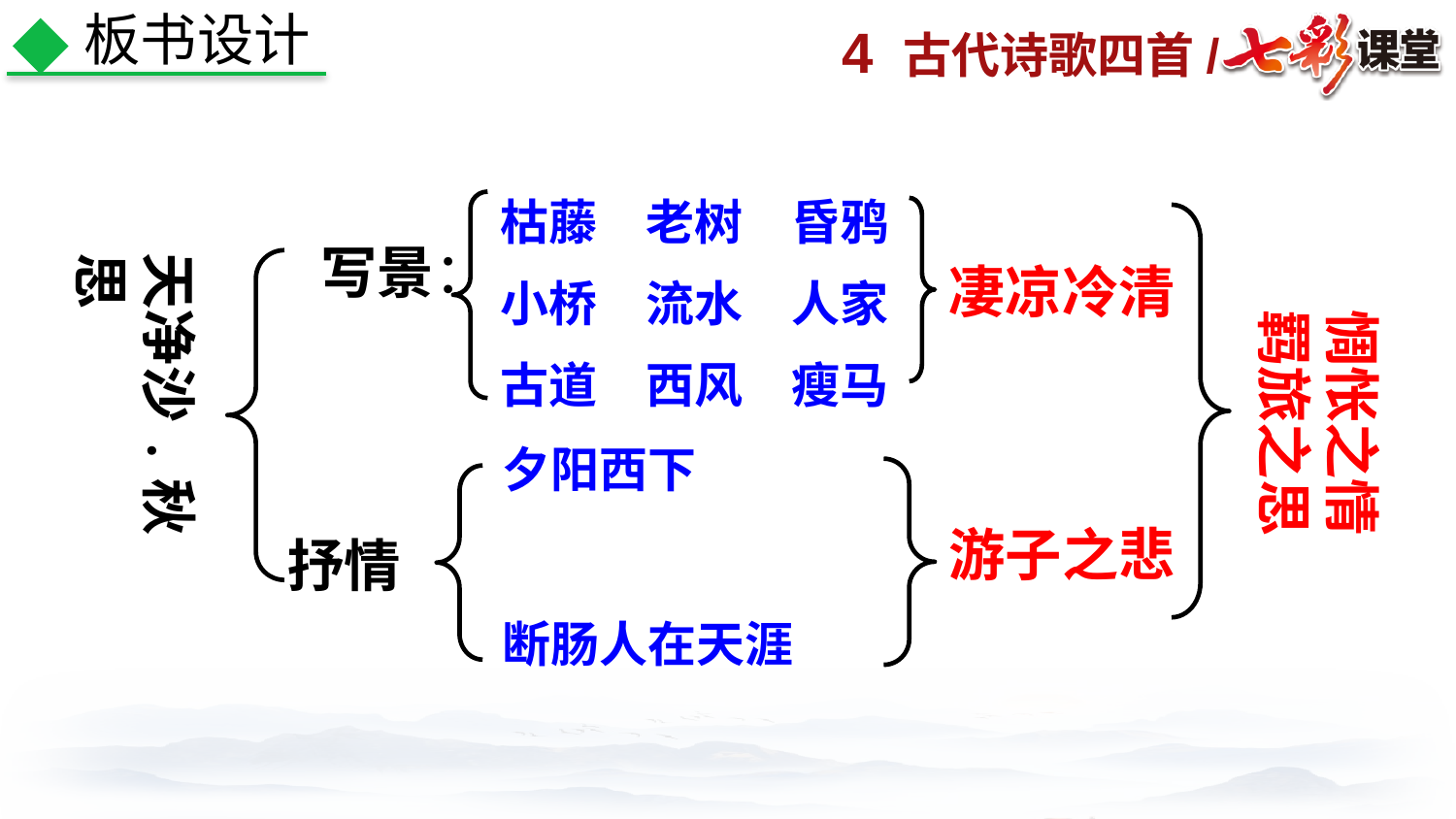

板书设计

枯藤　老树　昏鸦
小桥　流水　人家
古道　西风　瘦马

写景：
天净沙﹒秋思
凄凉冷清

惆怅之情
羁旅之思
夕阳西下

断肠人在天涯

游子之悲
抒情